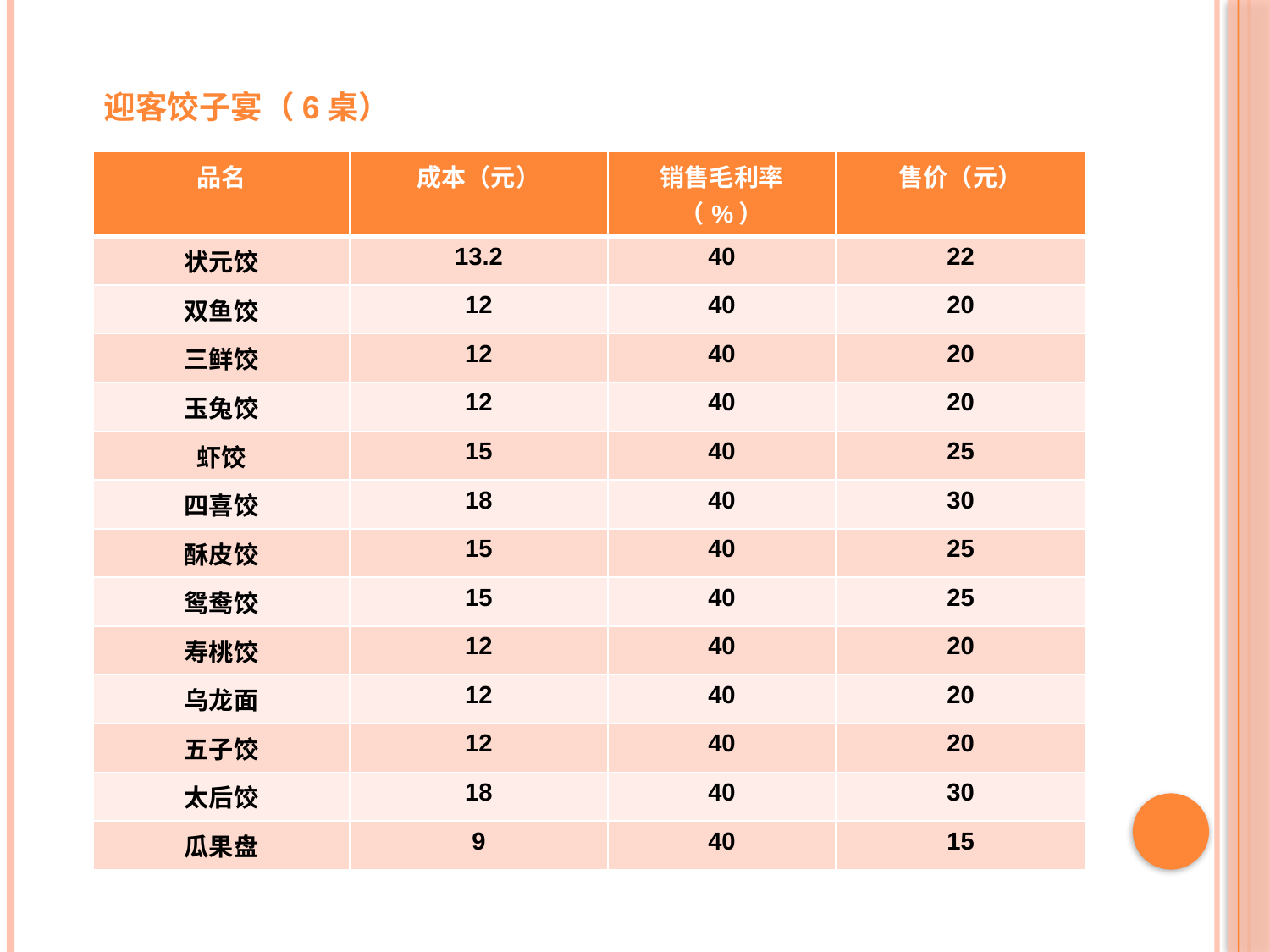

迎客饺子宴（6桌）
| 品名 | 成本（元） | 销售毛利率（%） | 售价（元） |
| --- | --- | --- | --- |
| 状元饺 | 13.2 | 40 | 22 |
| 双鱼饺 | 12 | 40 | 20 |
| 三鲜饺 | 12 | 40 | 20 |
| 玉兔饺 | 12 | 40 | 20 |
| 虾饺 | 15 | 40 | 25 |
| 四喜饺 | 18 | 40 | 30 |
| 酥皮饺 | 15 | 40 | 25 |
| 鸳鸯饺 | 15 | 40 | 25 |
| 寿桃饺 | 12 | 40 | 20 |
| 乌龙面 | 12 | 40 | 20 |
| 五子饺 | 12 | 40 | 20 |
| 太后饺 | 18 | 40 | 30 |
| 瓜果盘 | 9 | 40 | 15 |